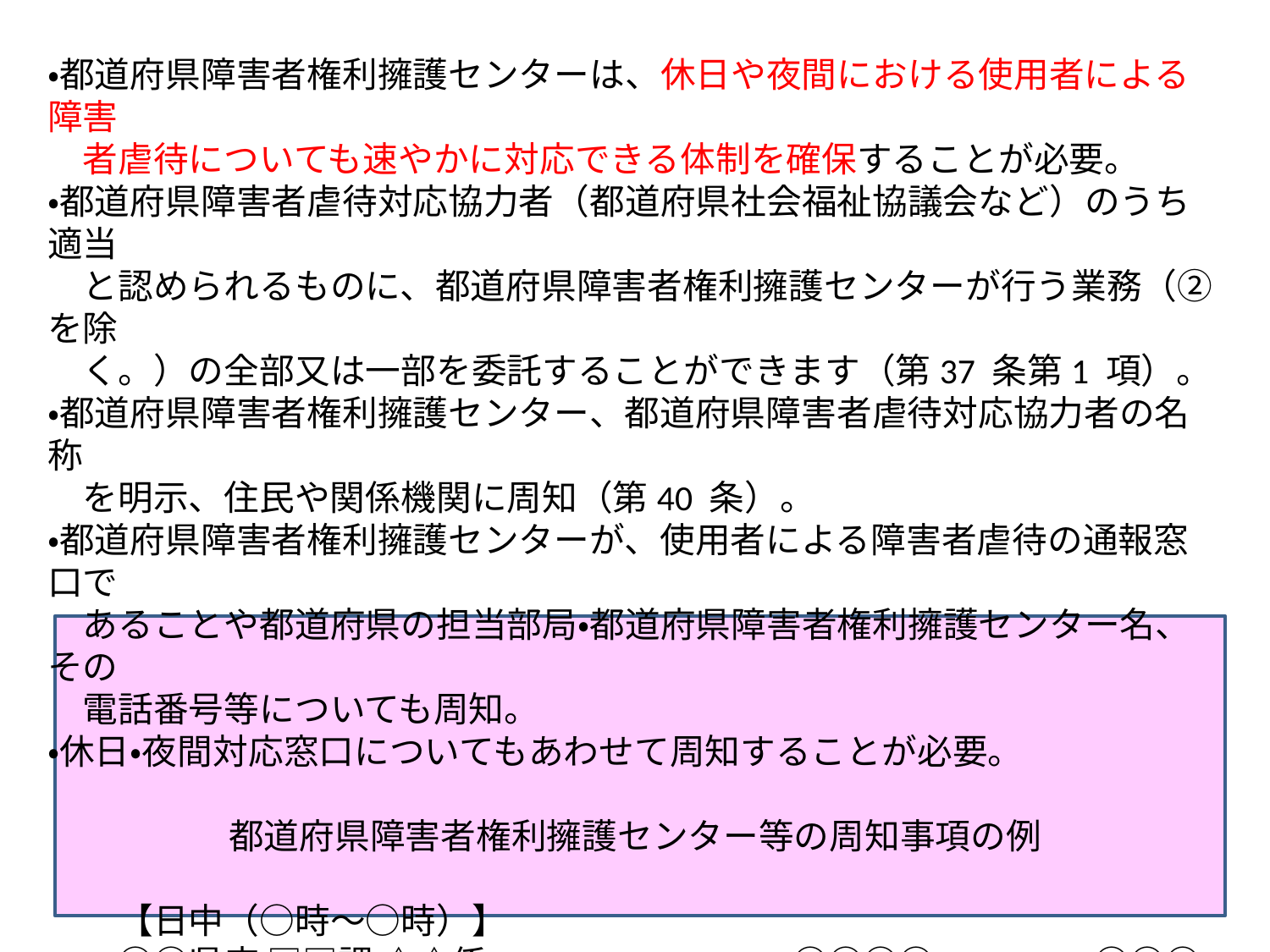

・都道府県障害者権利擁護センターは、休日や夜間における使用者による障害
　者虐待についても速やかに対応できる体制を確保することが必要。
・都道府県障害者虐待対応協力者（都道府県社会福祉協議会など）のうち適当
　と認められるものに、都道府県障害者権利擁護センターが行う業務（②を除
　く。）の全部又は一部を委託することができます（第37 条第1 項）。
・都道府県障害者権利擁護センター、都道府県障害者虐待対応協力者の名称
　を明示、住民や関係機関に周知（第40 条）。
・都道府県障害者権利擁護センターが、使用者による障害者虐待の通報窓口で
　あることや都道府県の担当部局・都道府県障害者権利擁護センター名、その
　電話番号等についても周知。
・休日・夜間対応窓口についてもあわせて周知することが必要。

都道府県障害者権利擁護センター等の周知事項の例

　　【日中（○時～○時）】
　　○○県庁 □□課 △△係　　　　  TEL ○○－○○○○ FAX ○○－○○○○
　　○○県障害者権利擁護センター TEL △△－△△△△ FAX ○○－○○○○
　　【休日夜間（○時～○時）】
　　○○県障害者権利擁護センター (携帯)　TEL ×××－×××－××××
　　携帯メールアドレス aaaaa@bbbb.ne.jp　 FAX ○○－○○○○